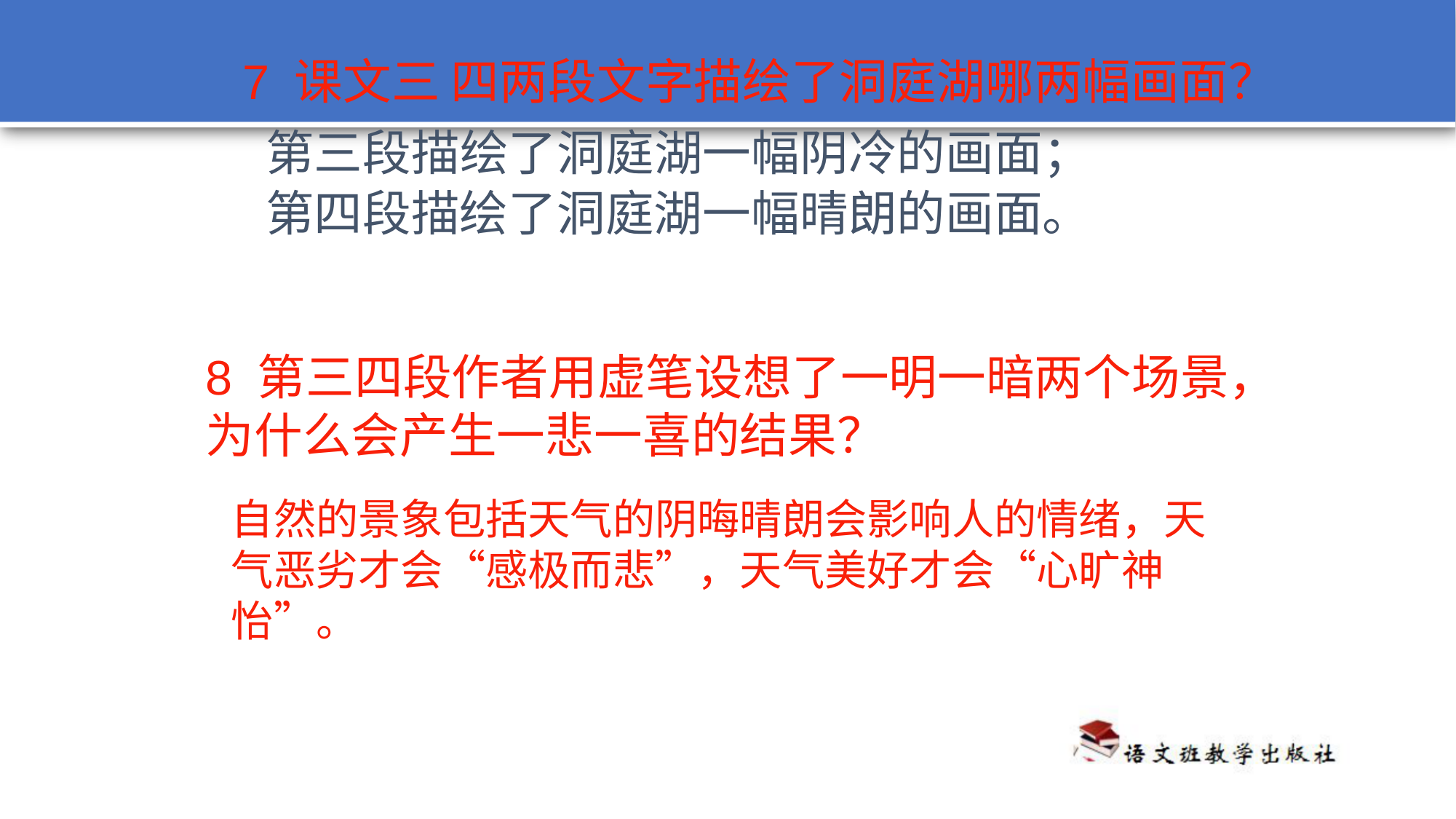

7 课文三 四两段文字描绘了洞庭湖哪两幅画面？
第三段描绘了洞庭湖一幅阴冷的画面；
第四段描绘了洞庭湖一幅晴朗的画面。
8 第三四段作者用虚笔设想了一明一暗两个场景，为什么会产生一悲一喜的结果？

自然的景象包括天气的阴晦晴朗会影响人的情绪，天气恶劣才会“感极而悲”，天气美好才会“心旷神怡”。